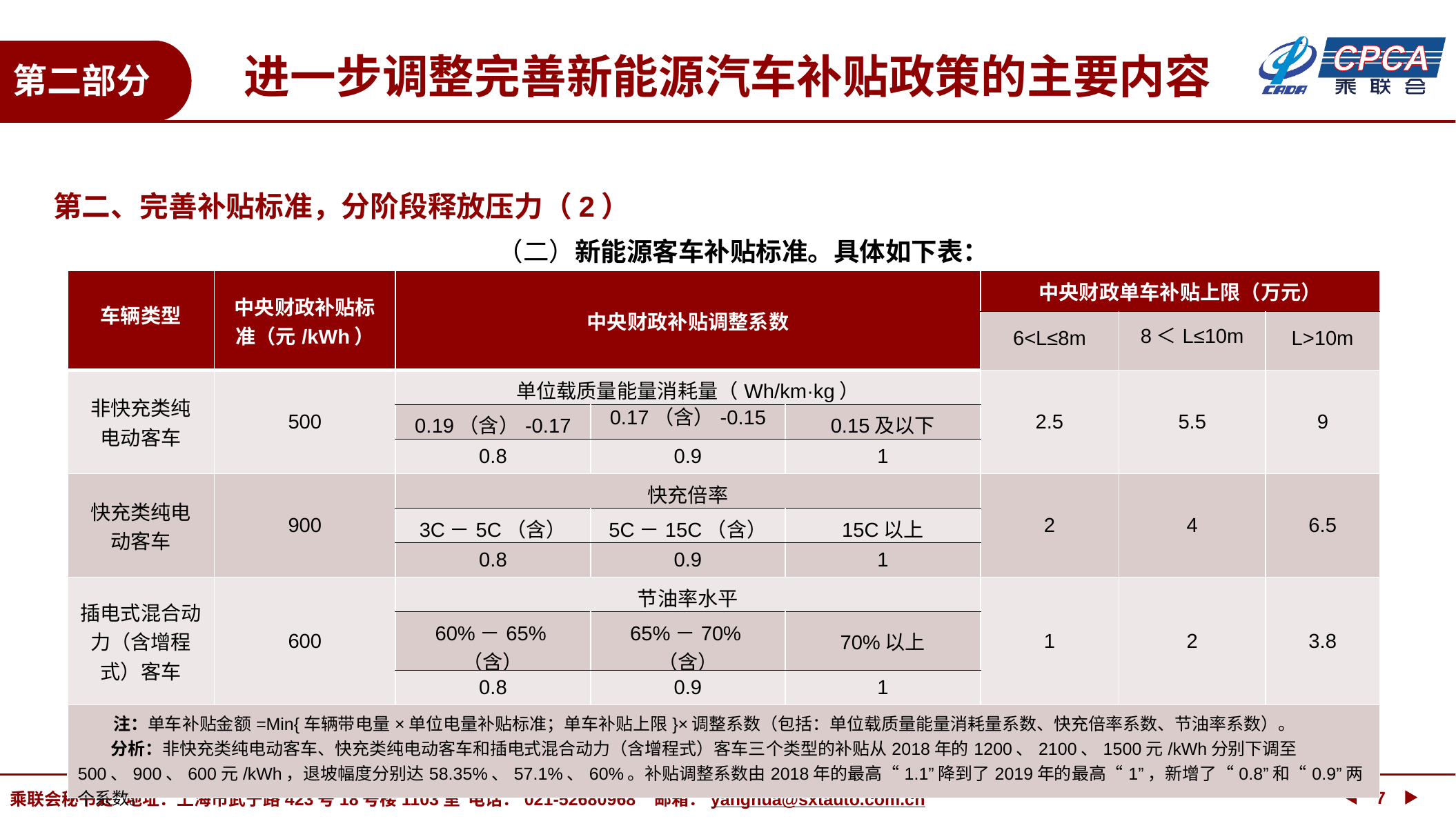

进一步调整完善新能源汽车补贴政策的主要内容
第二部分
第二、完善补贴标准，分阶段释放压力（2）
       （二）新能源客车补贴标准。具体如下表：
| 车辆类型 | 中央财政补贴标准（元/kWh） | 中央财政补贴调整系数 |  |  | 中央财政单车补贴上限（万元） |  |  |
| --- | --- | --- | --- | --- | --- | --- | --- |
|  |  |  |  |  | 6<L≤8m | 8＜L≤10m | L>10m |
| 非快充类纯 电动客车 | 500 | 单位载质量能量消耗量（Wh/km·kg） |  |  | 2.5 | 5.5 | 9 |
|  |  | 0.19（含）-0.17 | 0.17（含）-0.15 | 0.15及以下 |  |  |  |
|  |  | 0.8 | 0.9 | 1 |  |  |  |
| 快充类纯电 动客车 | 900 | 快充倍率 |  |  | 2 | 4 | 6.5 |
|  |  | 3C－5C（含） | 5C－15C（含） | 15C以上 |  |  |  |
|  |  | 0.8 | 0.9 | 1 |  |  |  |
| 插电式混合动力（含增程式）客车 | 600 | 节油率水平 |  |  | 1 | 2 | 3.8 |
|  |  | 60%－65%（含） | 65%－70%（含） | 70%以上 |  |  |  |
|  |  | 0.8 | 0.9 | 1 |  |  |  |
| 注：单车补贴金额=Min{车辆带电量×单位电量补贴标准；单车补贴上限}×调整系数（包括：单位载质量能量消耗量系数、快充倍率系数、节油率系数）。 分析：非快充类纯电动客车、快充类纯电动客车和插电式混合动力（含增程式）客车三个类型的补贴从2018年的1200、2100、1500元/kWh分别下调至500、900、600元/kWh，退坡幅度分别达58.35%、57.1%、60%。补贴调整系数由2018年的最高“1.1”降到了2019年的最高“1”，新增了“0.8”和“0.9”两个系数。 |  |  |  |  |  |  |  |